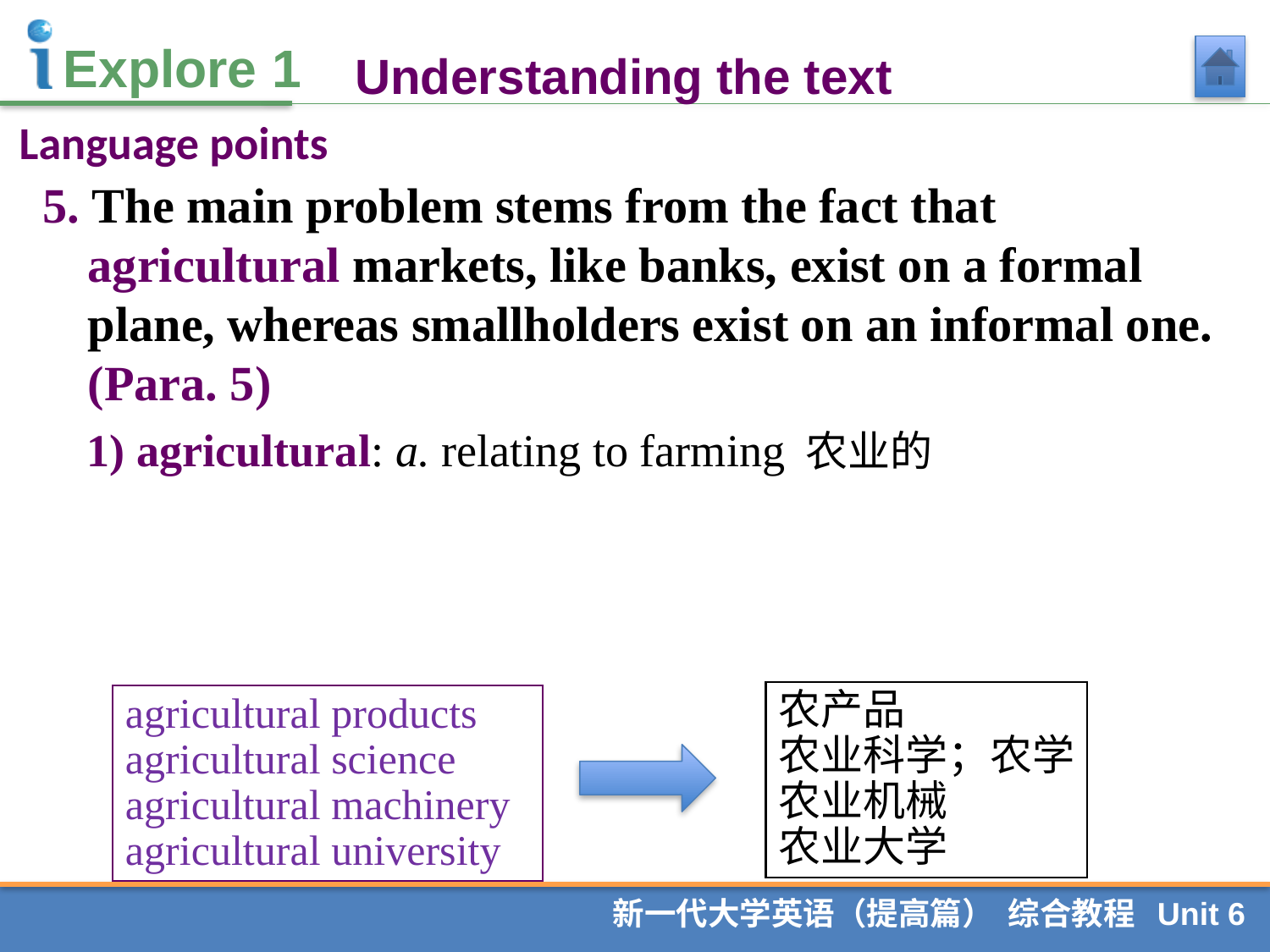

Understanding the text
Language points
5. The main problem stems from the fact that agricultural markets, like banks, exist on a formal plane, whereas smallholders exist on an informal one. (Para. 5)
1) agricultural: a. relating to farming 农业的
农产品
农业科学；农学
农业机械
农业大学
agricultural products
agricultural science
agricultural machinery
agricultural university